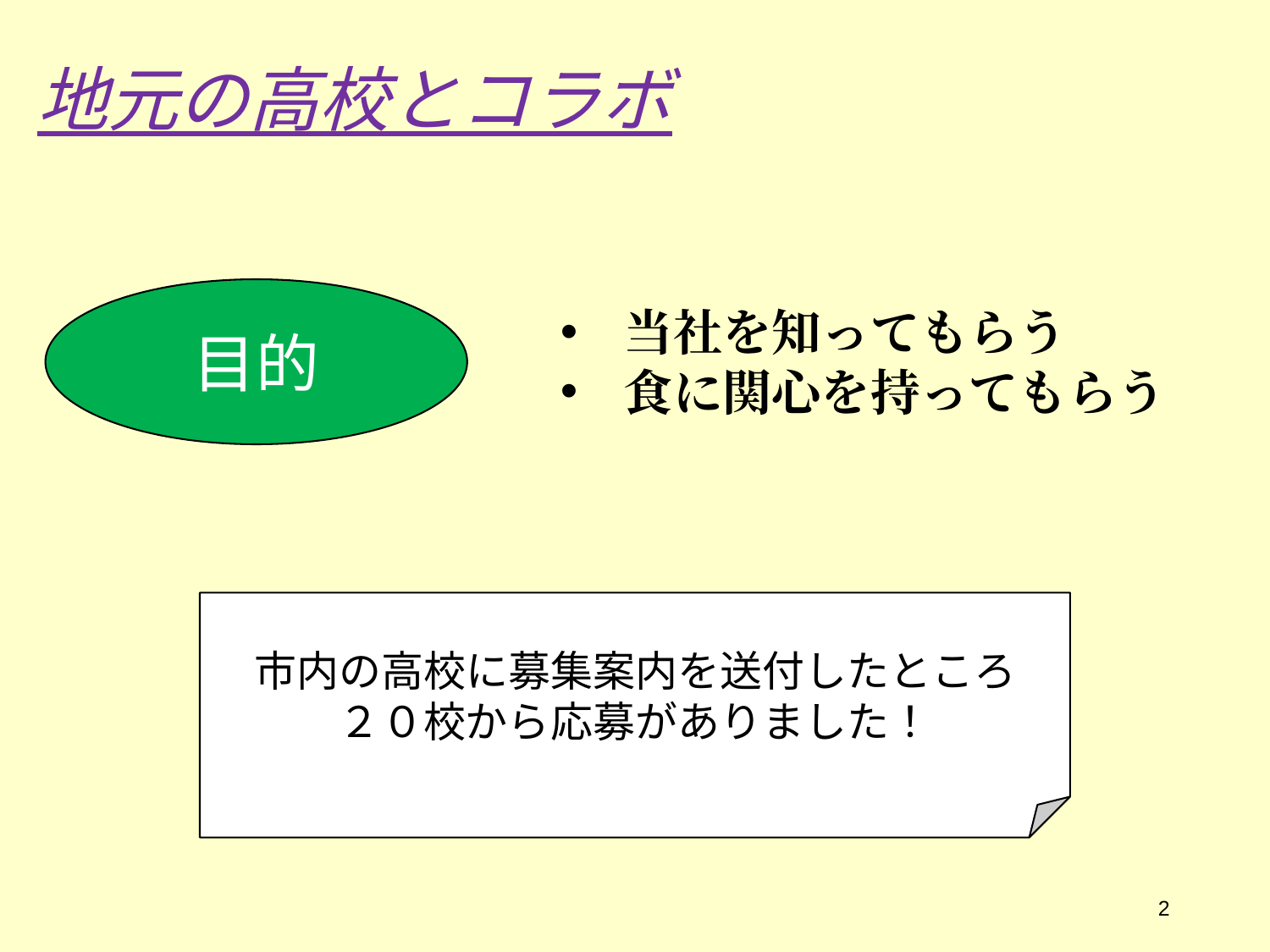

地元の高校とコラボ
目的
当社を知ってもらう
食に関心を持ってもらう
市内の高校に募集案内を送付したところ
２０校から応募がありました！
2